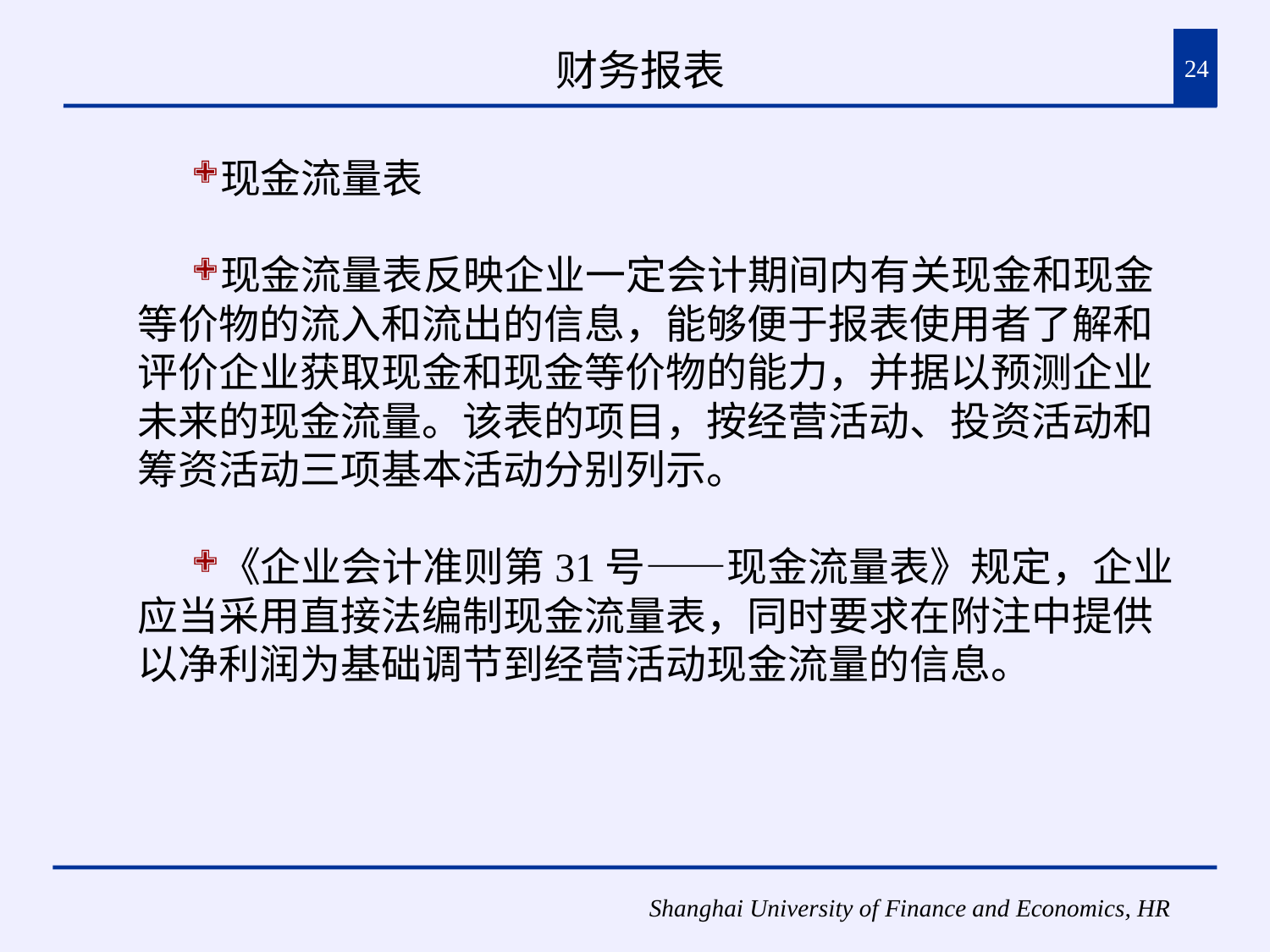

# 财务报表
24
现金流量表

现金流量表反映企业一定会计期间内有关现金和现金等价物的流入和流出的信息，能够便于报表使用者了解和评价企业获取现金和现金等价物的能力，并据以预测企业未来的现金流量。该表的项目，按经营活动、投资活动和筹资活动三项基本活动分别列示。

《企业会计准则第31号——现金流量表》规定，企业应当采用直接法编制现金流量表，同时要求在附注中提供以净利润为基础调节到经营活动现金流量的信息。